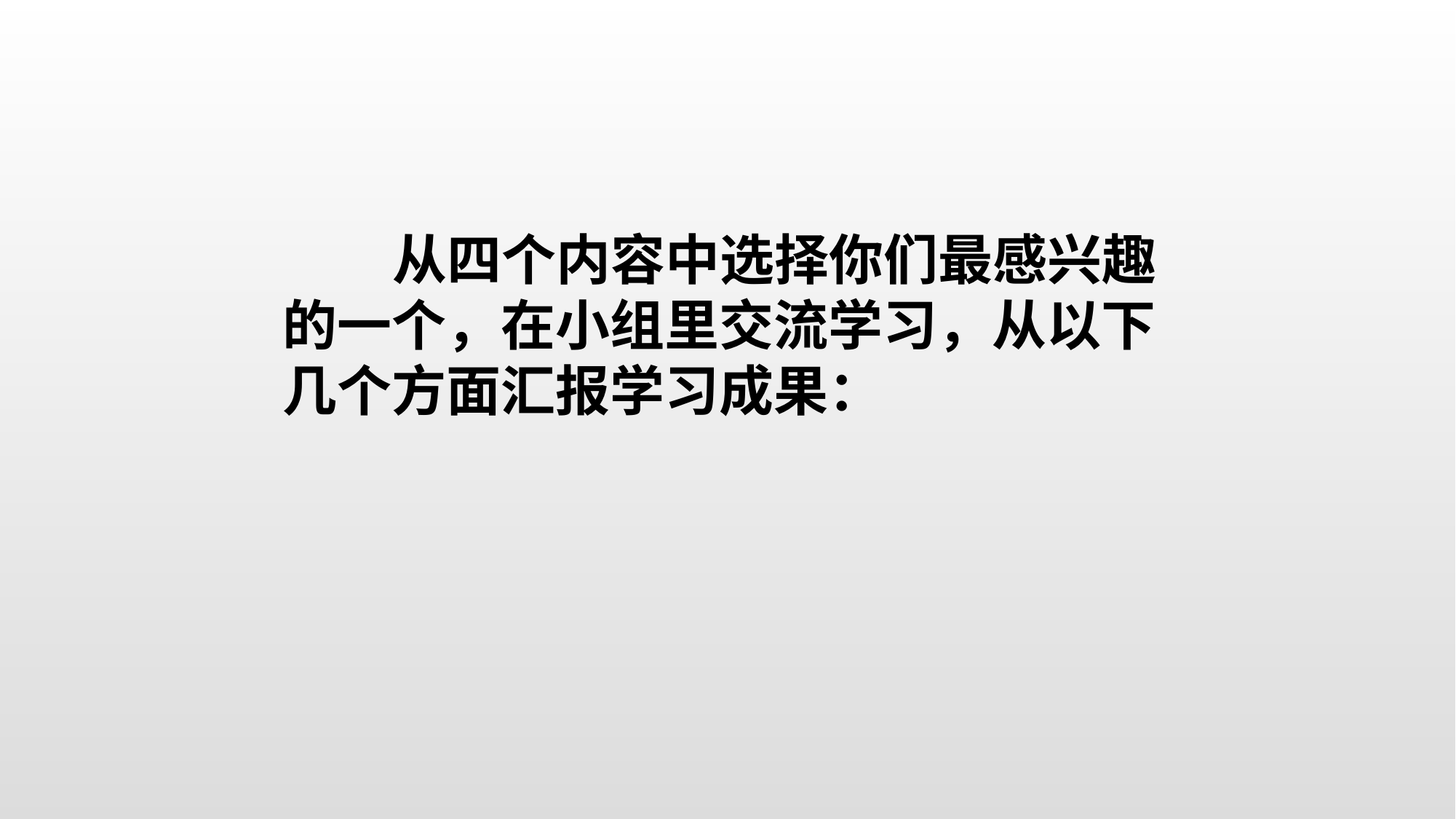

从四个内容中选择你们最感兴趣的一个，在小组里交流学习，从以下几个方面汇报学习成果：